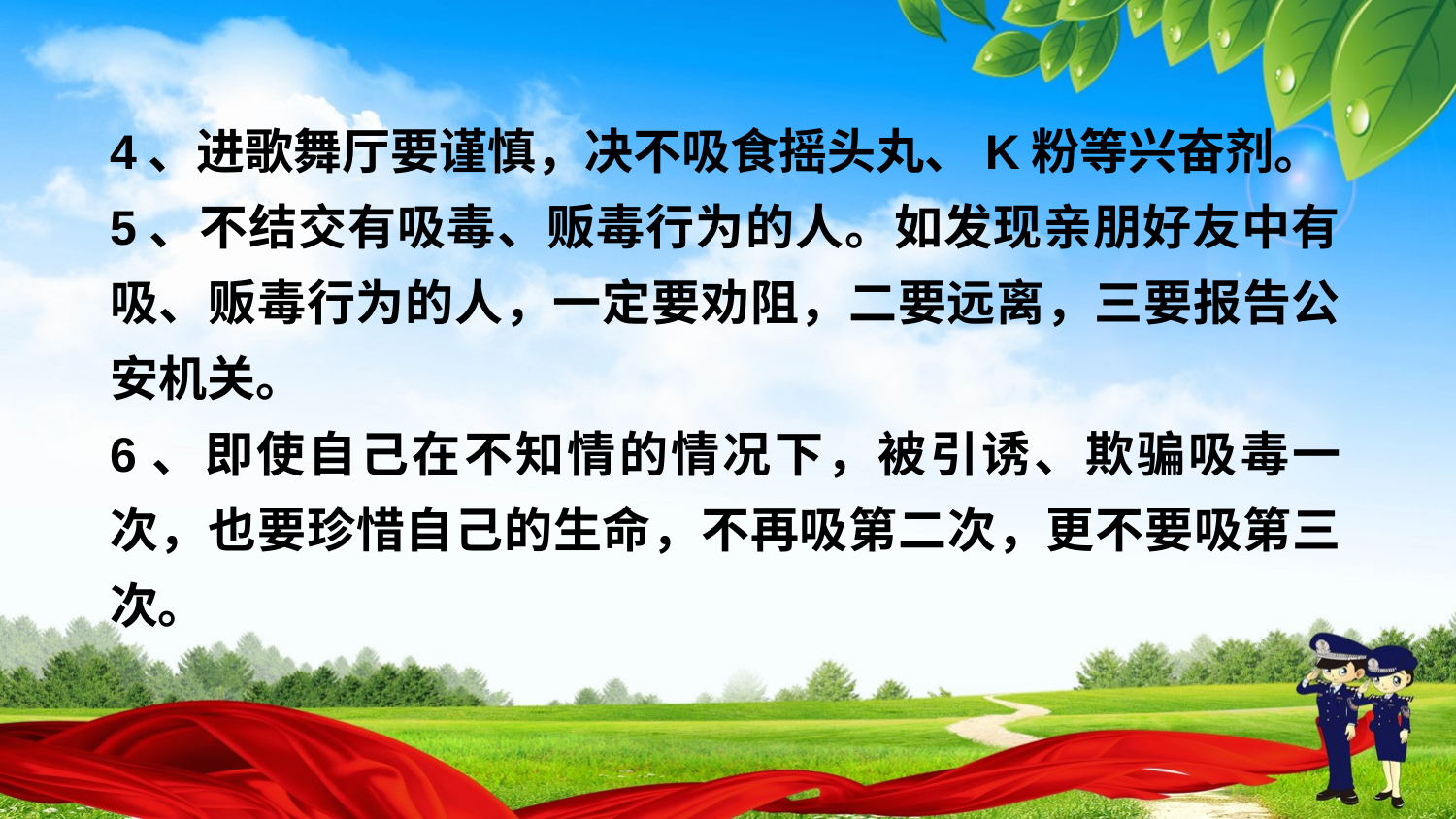

4、进歌舞厅要谨慎，决不吸食摇头丸、K粉等兴奋剂。
5、不结交有吸毒、贩毒行为的人。如发现亲朋好友中有吸、贩毒行为的人，一定要劝阻，二要远离，三要报告公安机关。
6、即使自己在不知情的情况下，被引诱、欺骗吸毒一次，也要珍惜自己的生命，不再吸第二次，更不要吸第三次。